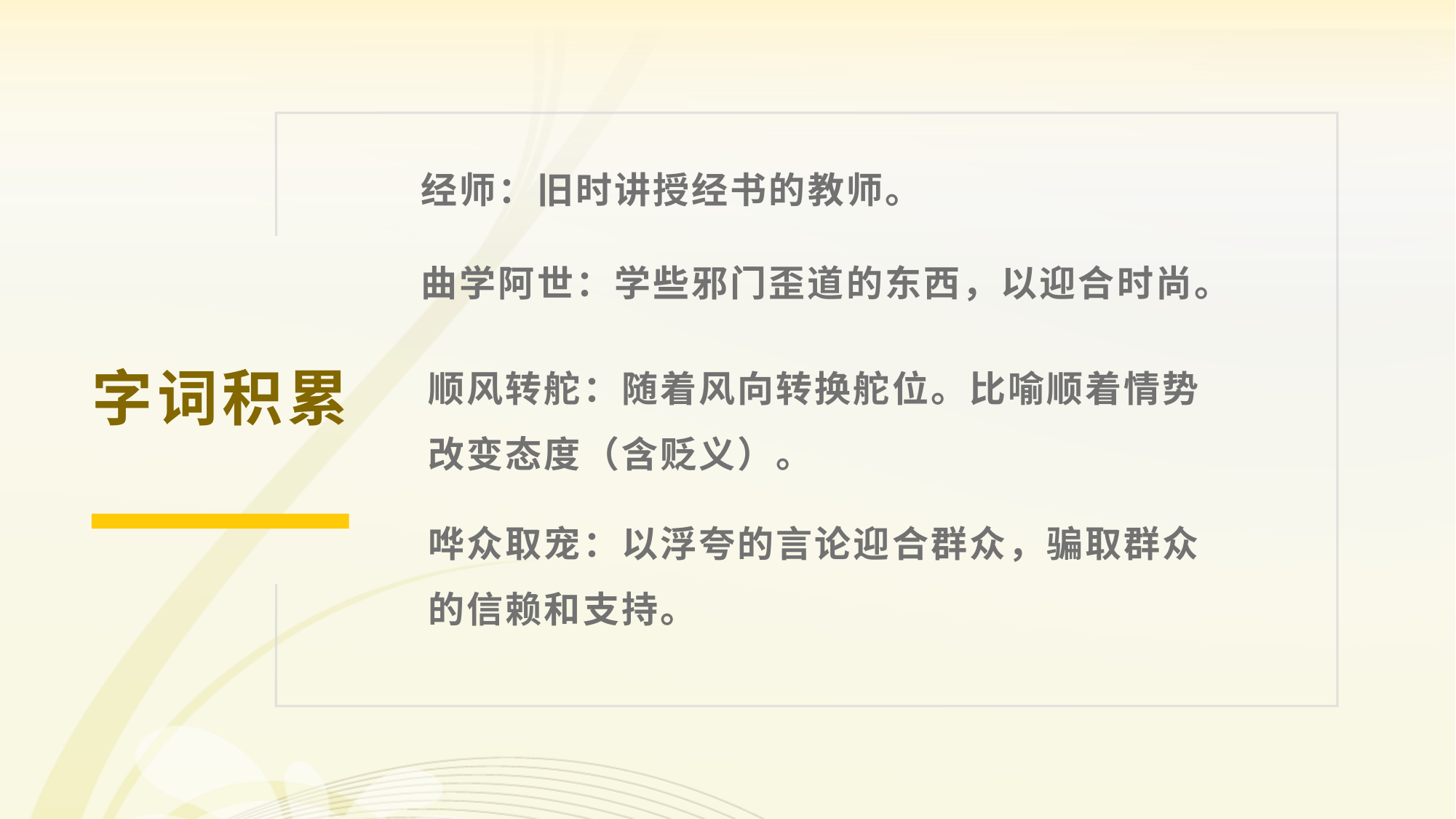

经师：旧时讲授经书的教师。
曲学阿世：学些邪门歪道的东西，以迎合时尚。
字词积累
顺风转舵：随着风向转换舵位。比喻顺着情势改变态度（含贬义）。
哗众取宠：以浮夸的言论迎合群众，骗取群众的信赖和支持。